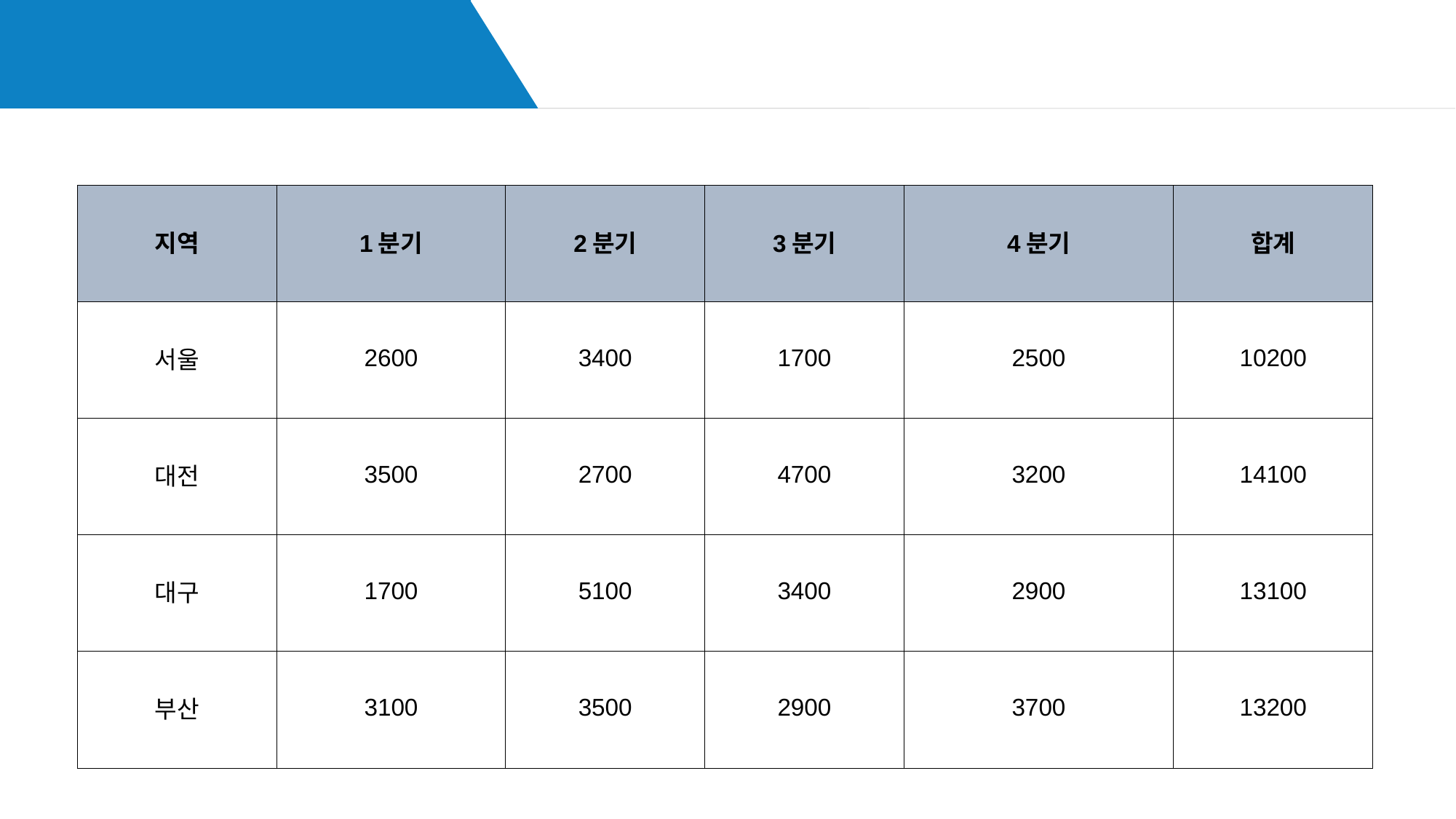

03
0000 프로젝트 개요
| 지역 | 1분기 | 2분기 | 3분기 | 4분기 | 합계 |
| --- | --- | --- | --- | --- | --- |
| 서울 | 2600 | 3400 | 1700 | 2500 | 10200 |
| 대전 | 3500 | 2700 | 4700 | 3200 | 14100 |
| 대구 | 1700 | 5100 | 3400 | 2900 | 13100 |
| 부산 | 3100 | 3500 | 2900 | 3700 | 13200 |